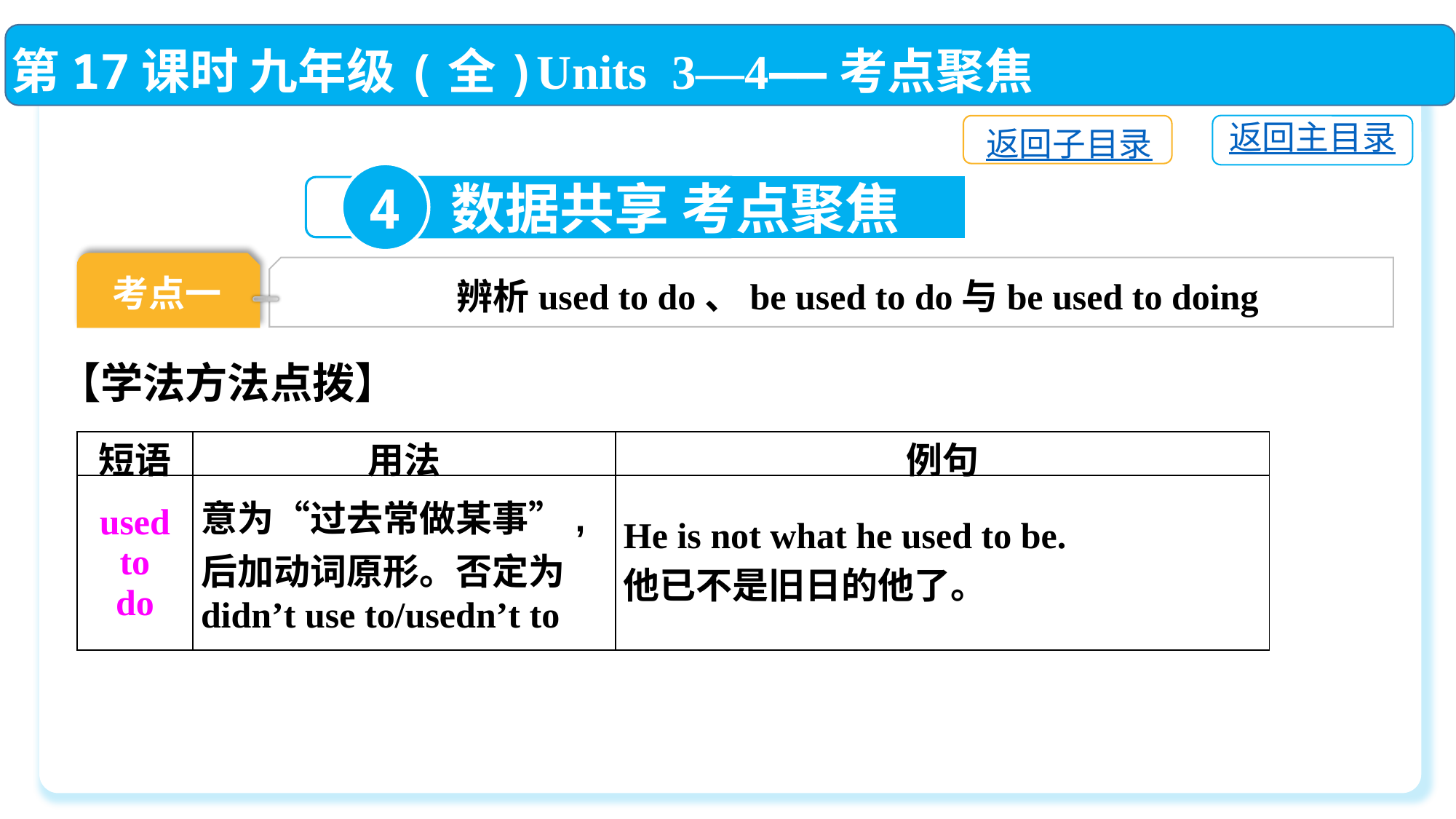

第17课时 九年级(全)Units  3—4——考点聚焦

返回主目录

返回子目录
4

数据共享 考点聚焦
考点一
辨析used to do、be used to do与be used to doing

【学法方法点拨】

| 短语 | 用法 | 例句 |
| --- | --- | --- |
| used to do | 意为“过去常做某事”,后加动词原形。否定为didn’t use to/usedn’t to | He is not what he used to be. 他已不是旧日的他了。 |